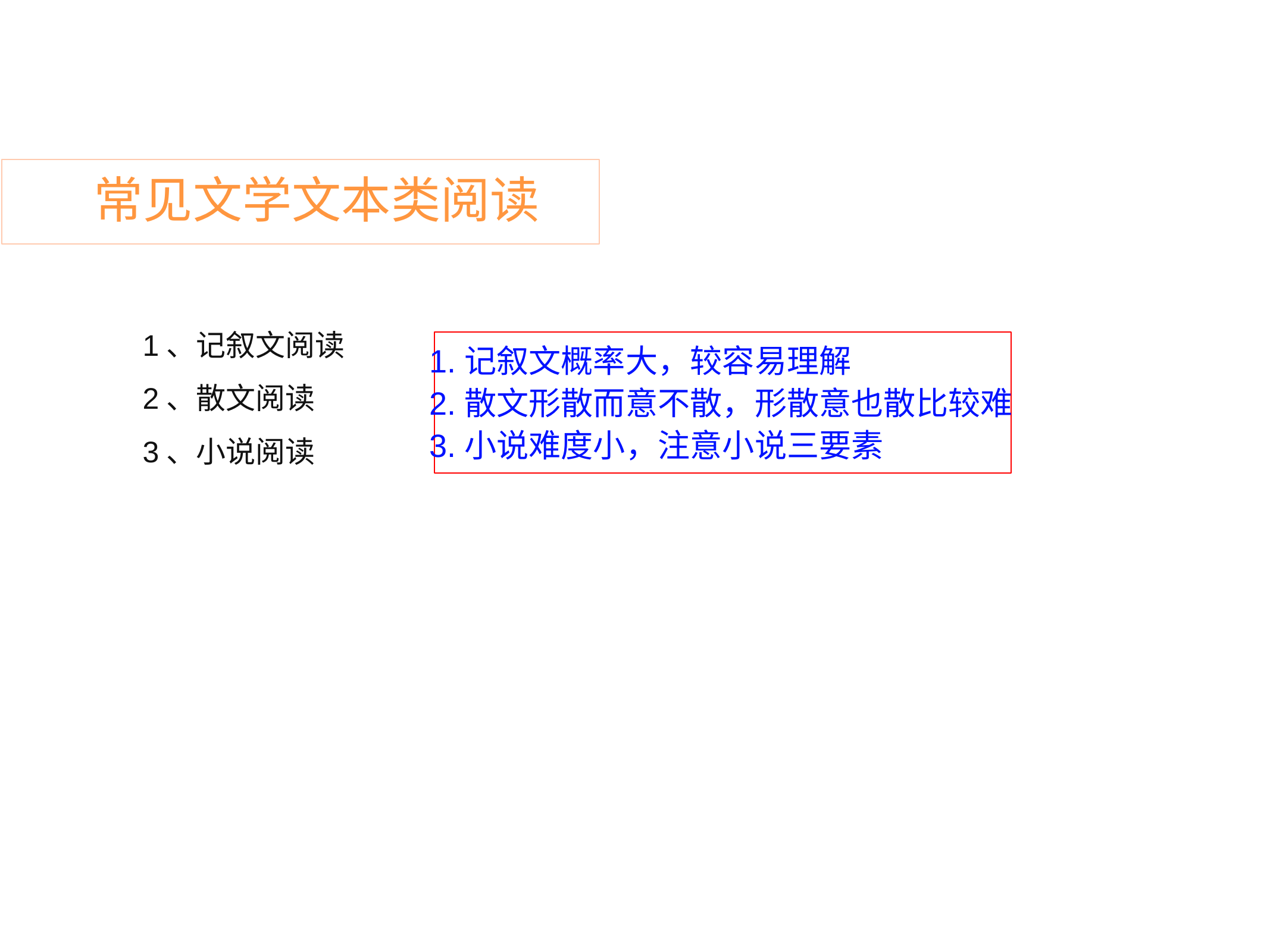

常见文学文本类阅读

1、记叙文阅读

2、散文阅读

3、小说阅读

1.记叙文概率大，较容易理解
2.散文形散而意不散，形散意也散比较难
3.小说难度小，注意小说三要素